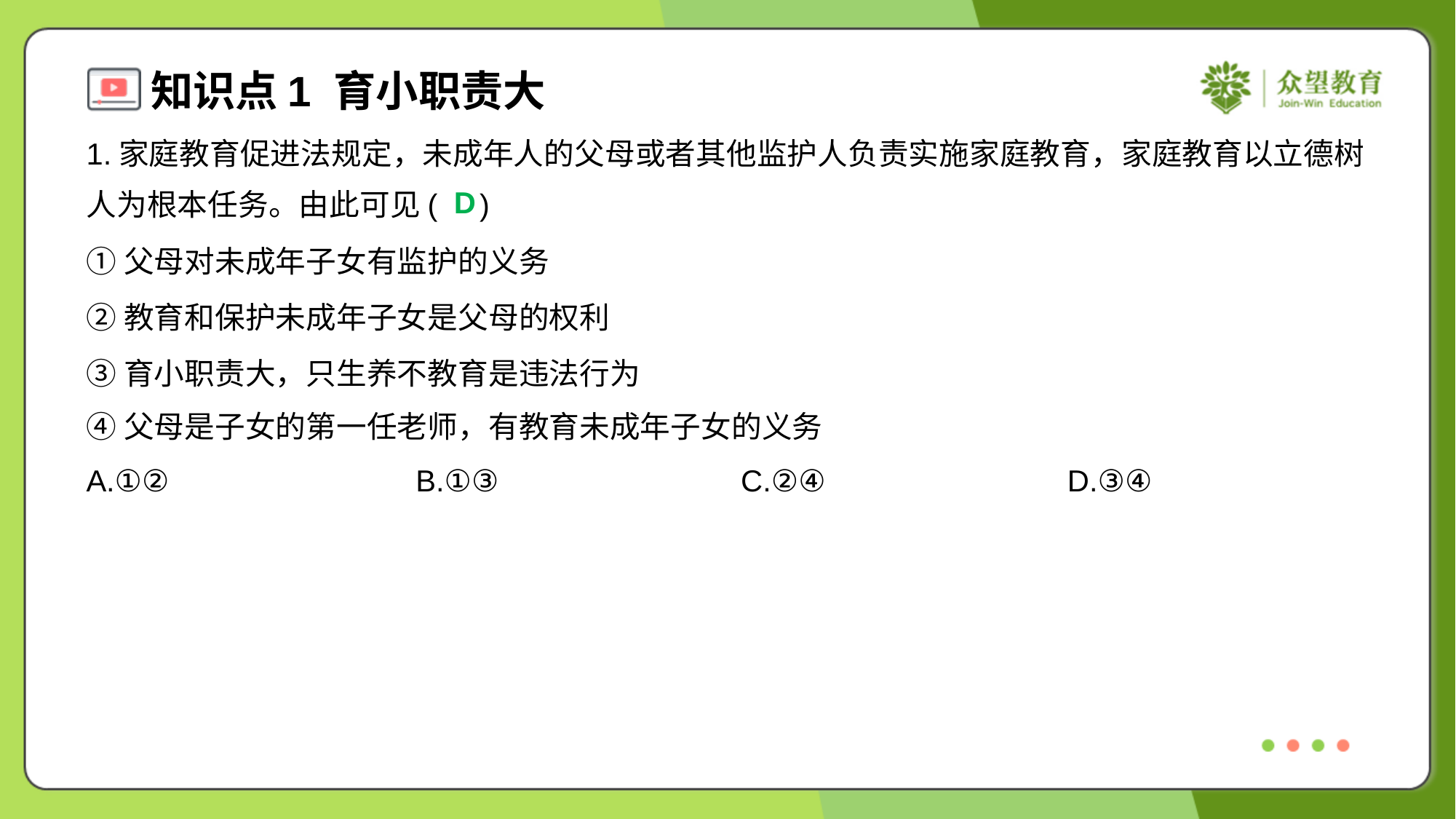

1.家庭教育促进法规定，未成年人的父母或者其他监护人负责实施家庭教育，家庭教育以立德树
人为根本任务。由此可见(     )
D
①父母对未成年子女有监护的义务
②教育和保护未成年子女是父母的权利
③育小职责大，只生养不教育是违法行为
④父母是子女的第一任老师，有教育未成年子女的义务
A.①②	B.①③	C.②④	D.③④